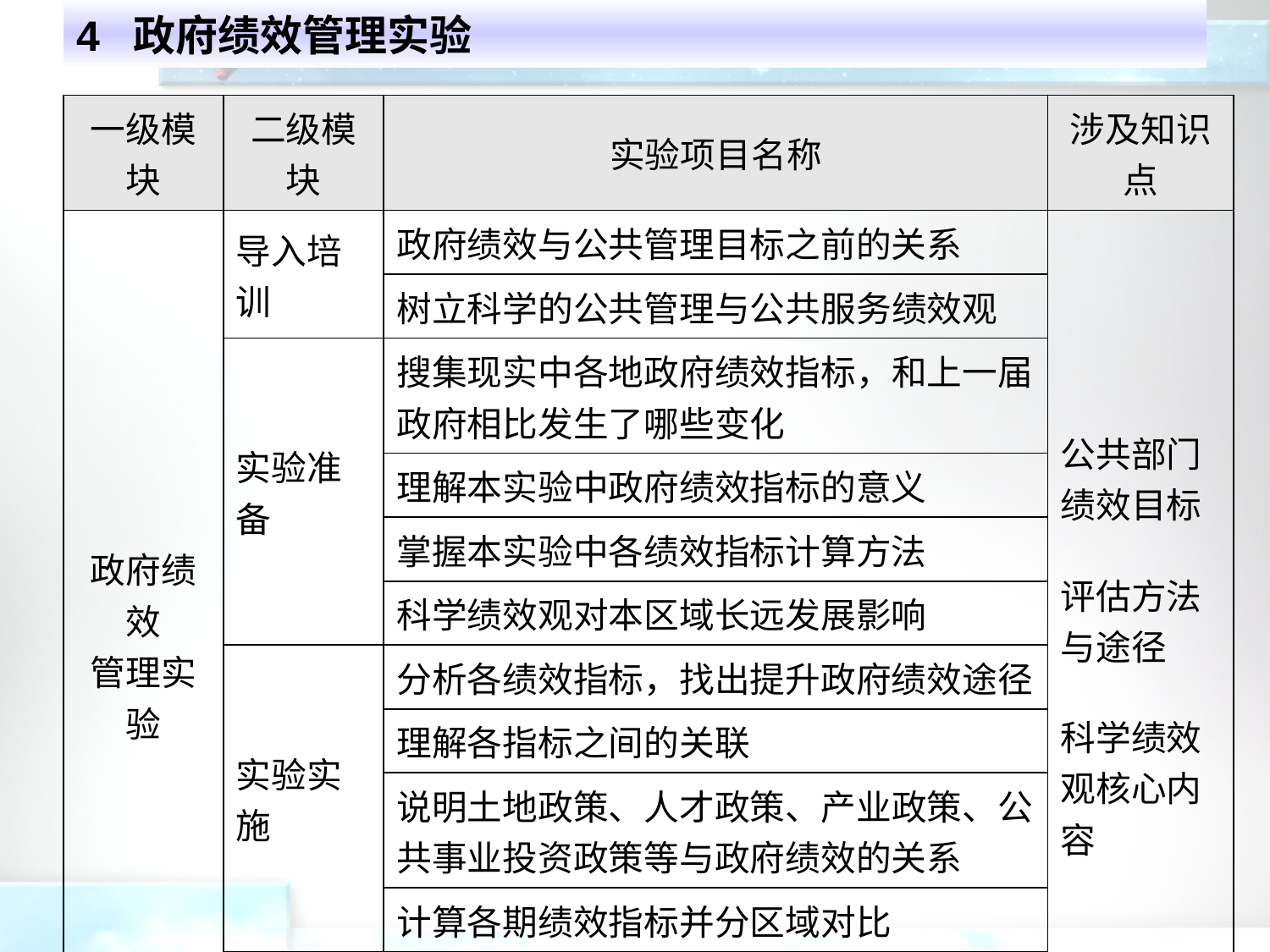

# 4  政府绩效管理实验
| 一级模块 | 二级模块 | 实验项目名称 | 涉及知识点 |
| --- | --- | --- | --- |
| 政府绩效 管理实验 | 导入培训 | 政府绩效与公共管理目标之前的关系 | 公共部门绩效目标 评估方法与途径 科学绩效观核心内容 |
|  |  | 树立科学的公共管理与公共服务绩效观 |  |
|  | 实验准备 | 搜集现实中各地政府绩效指标，和上一届政府相比发生了哪些变化 |  |
|  |  | 理解本实验中政府绩效指标的意义 |  |
|  |  | 掌握本实验中各绩效指标计算方法 |  |
|  |  | 科学绩效观对本区域长远发展影响 |  |
|  | 实验实施 | 分析各绩效指标，找出提升政府绩效途径 |  |
|  |  | 理解各指标之间的关联 |  |
|  |  | 说明土地政策、人才政策、产业政策、公共事业投资政策等与政府绩效的关系 |  |
|  |  | 计算各期绩效指标并分区域对比 |  |
|  | 实验总结 | 对比各区域绩效，总结绩效差异影响因素 |  |
|  |  | 反思现实中绩效指标对政府行为引导作用 |  |